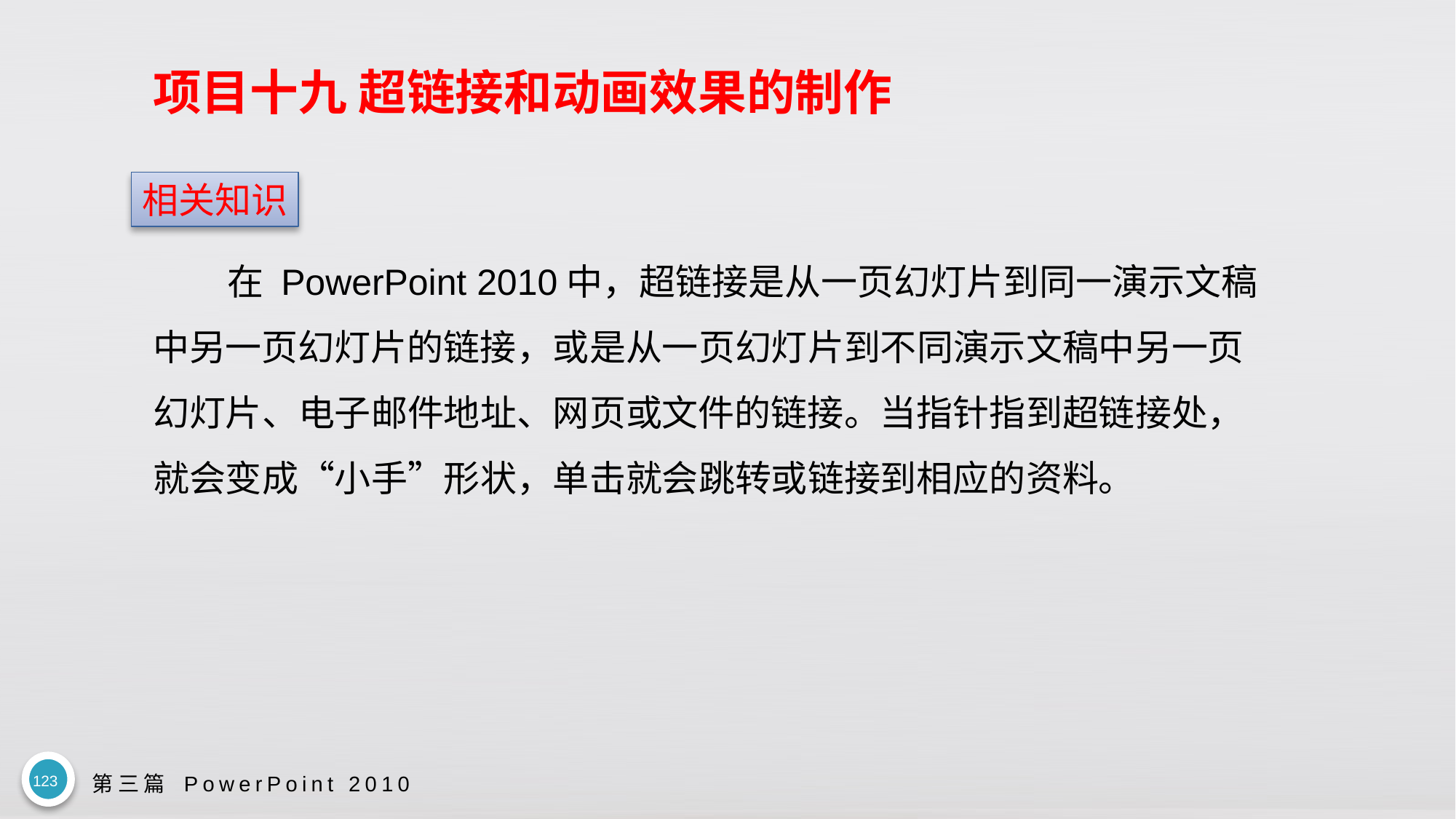

# 项目十九 超链接和动画效果的制作
相关知识
在 PowerPoint 2010中，超链接是从一页幻灯片到同一演示文稿中另一页幻灯片的链接，或是从一页幻灯片到不同演示文稿中另一页幻灯片、电子邮件地址、网页或文件的链接。当指针指到超链接处，就会变成“小手”形状，单击就会跳转或链接到相应的资料。
123